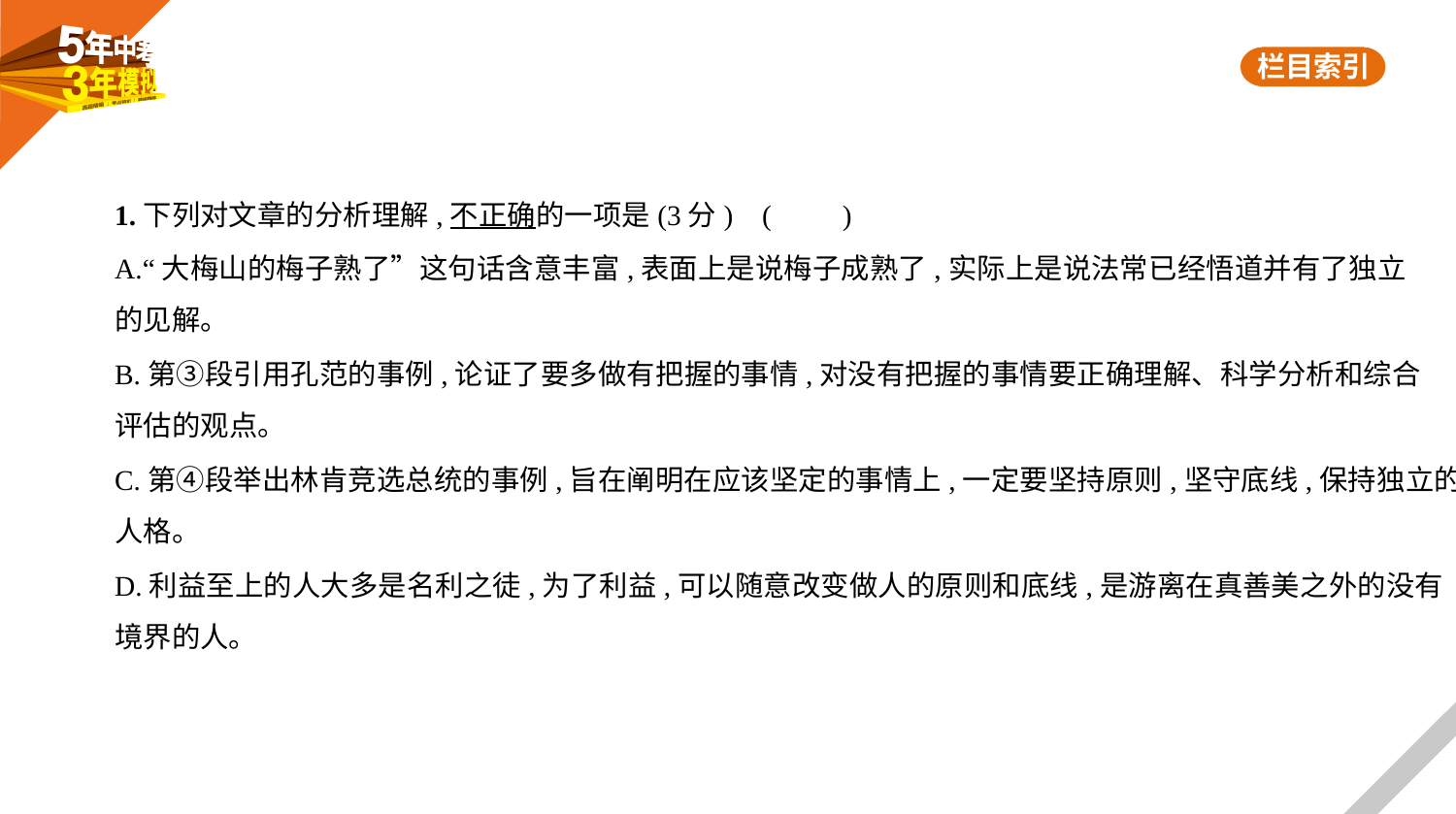

1.下列对文章的分析理解,不正确的一项是(3分) (　　)
A.“大梅山的梅子熟了”这句话含意丰富,表面上是说梅子成熟了,实际上是说法常已经悟道并有了独立
的见解。
B.第③段引用孔范的事例,论证了要多做有把握的事情,对没有把握的事情要正确理解、科学分析和综合
评估的观点。
C.第④段举出林肯竞选总统的事例,旨在阐明在应该坚定的事情上,一定要坚持原则,坚守底线,保持独立的
人格。
D.利益至上的人大多是名利之徒,为了利益,可以随意改变做人的原则和底线,是游离在真善美之外的没有
境界的人。